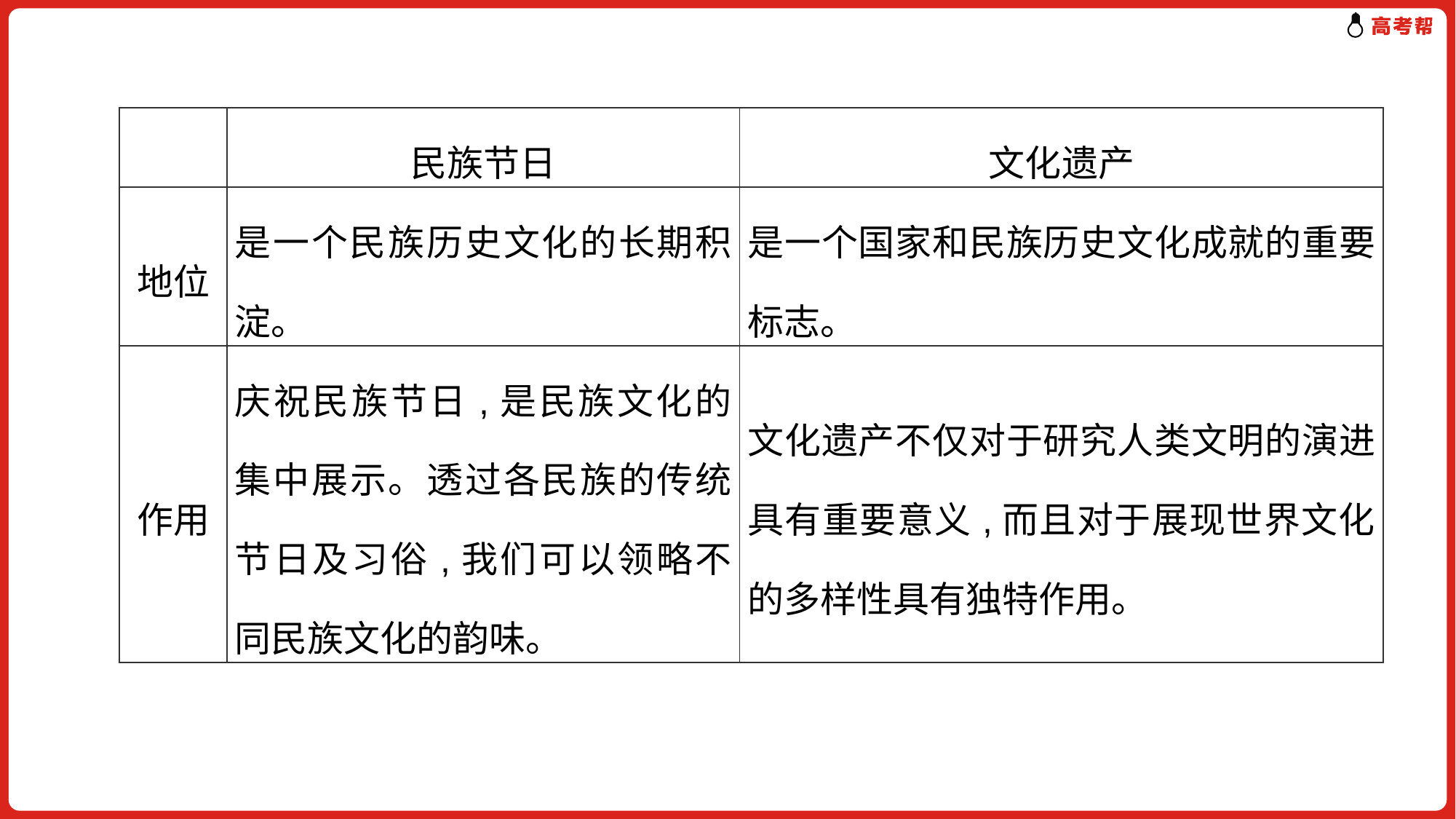

|  | 民族节日 | 文化遗产 |
| --- | --- | --- |
| 地位 | 是一个民族历史文化的长期积淀。 | 是一个国家和民族历史文化成就的重要标志。 |
| 作用 | 庆祝民族节日,是民族文化的集中展示。透过各民族的传统节日及习俗,我们可以领略不同民族文化的韵味。 | 文化遗产不仅对于研究人类文明的演进具有重要意义,而且对于展现世界文化的多样性具有独特作用。 |